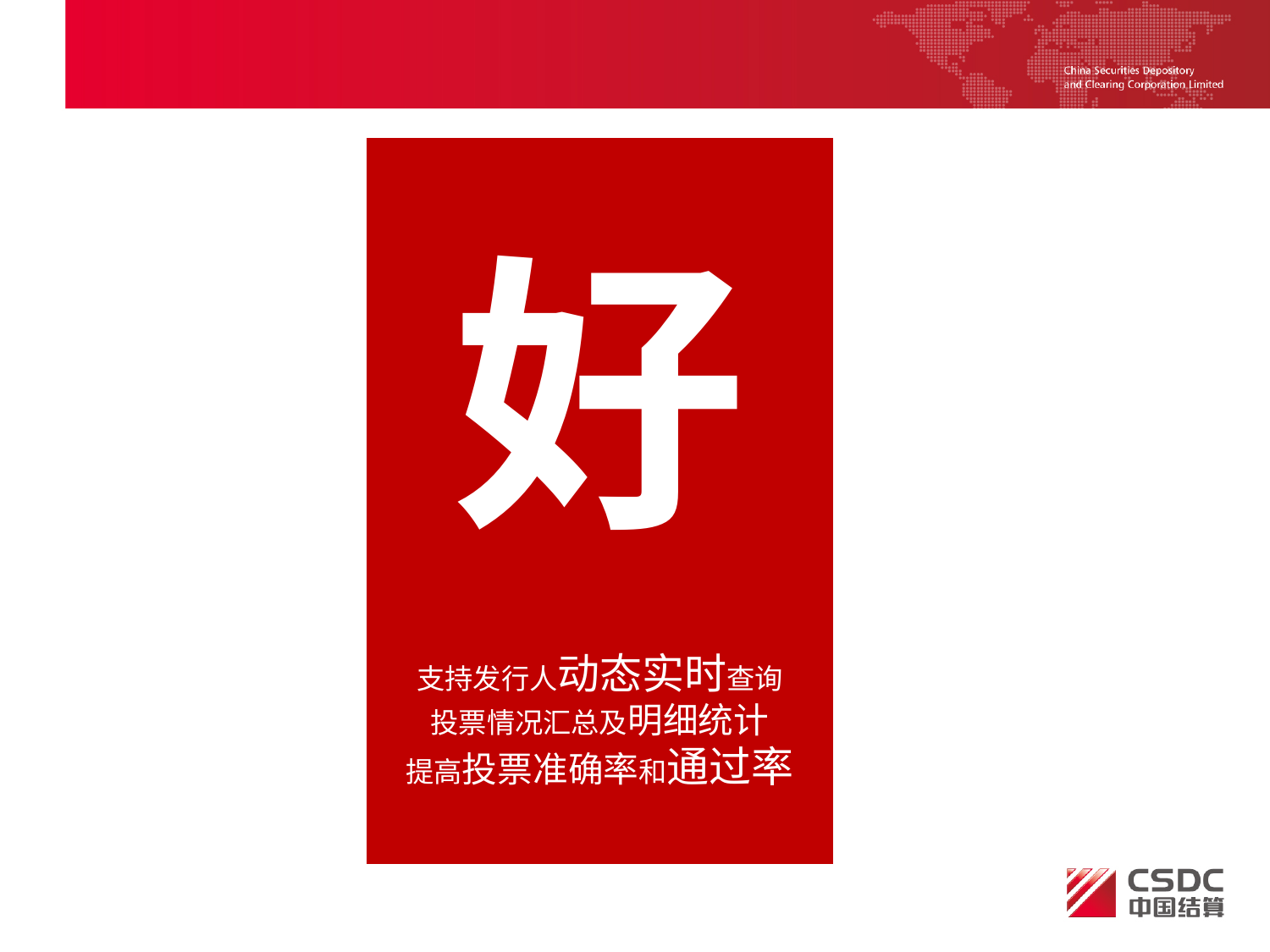

好

支持发行人动态实时查询
投票情况汇总及明细统计
提高投票准确率和通过率